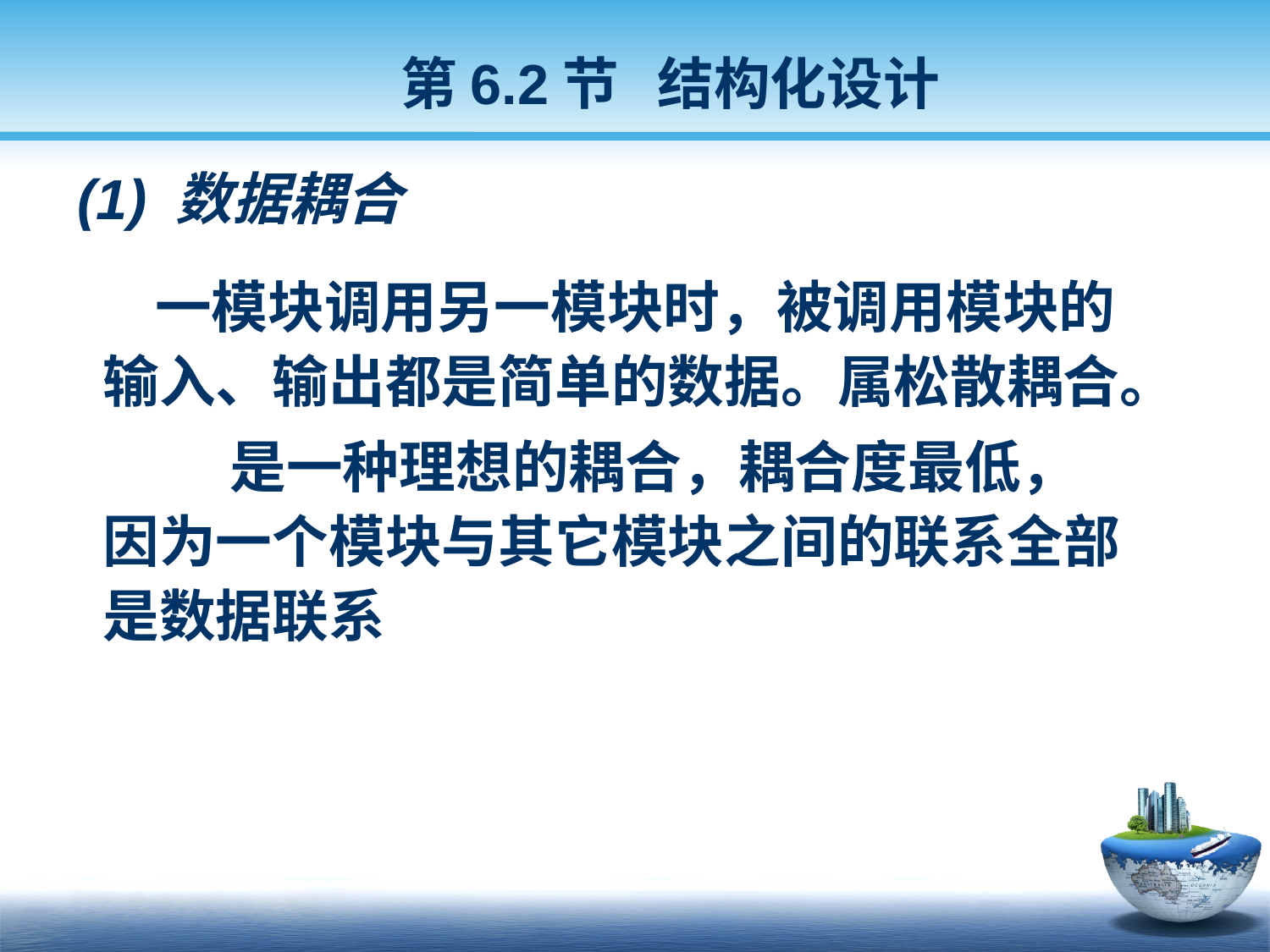

第6.2节   结构化设计
# (1) 数据耦合
	   一模块调用另一模块时，被调用模块的输入、输出都是简单的数据。属松散耦合。
		是一种理想的耦合，耦合度最低，因为一个模块与其它模块之间的联系全部是数据联系